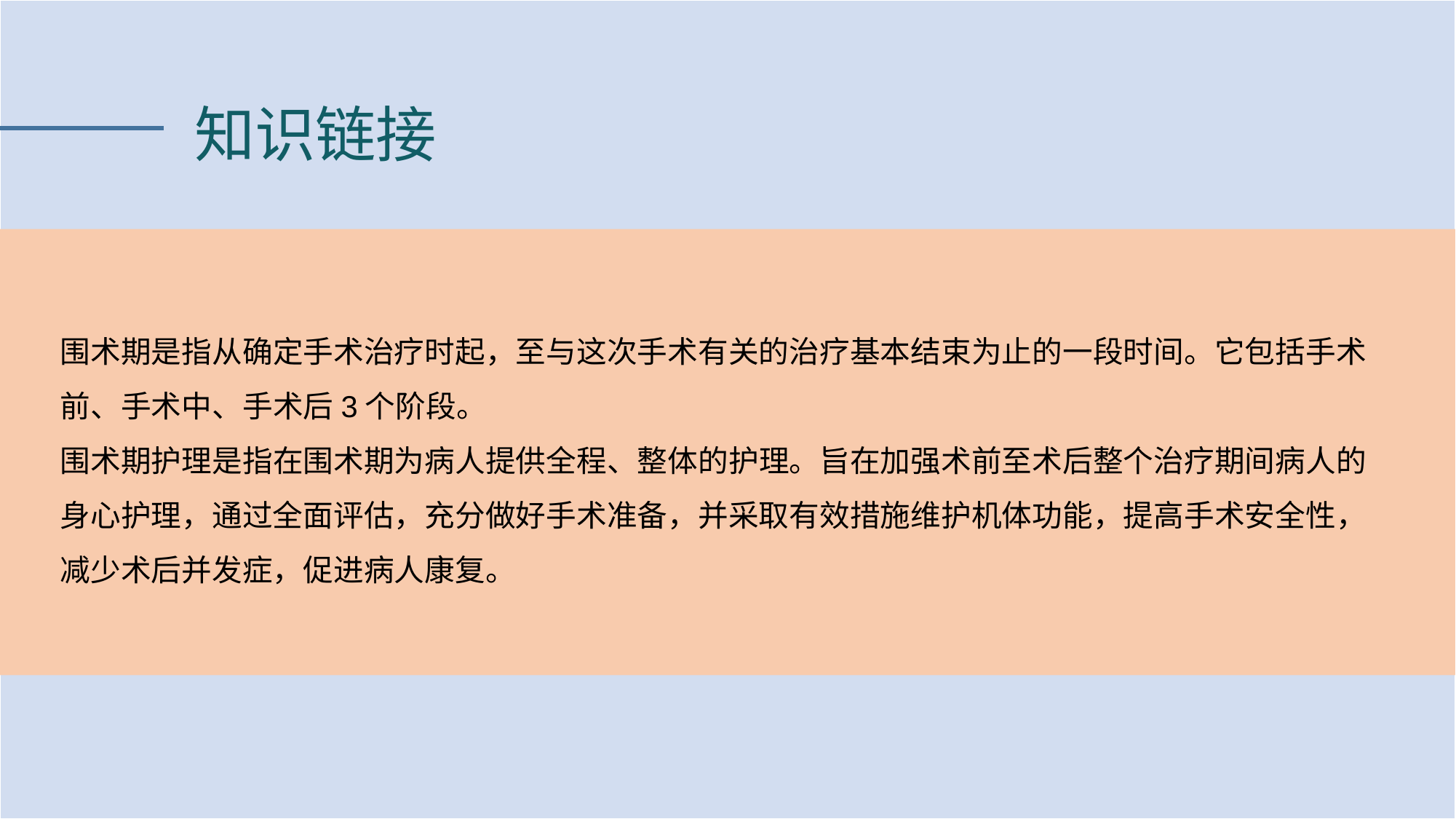

知识链接

围术期是指从确定手术治疗时起，至与这次手术有关的治疗基本结束为止的一段时间。它包括手术前、手术中、手术后3个阶段。
围术期护理是指在围术期为病人提供全程、整体的护理。旨在加强术前至术后整个治疗期间病人的身心护理，通过全面评估，充分做好手术准备，并采取有效措施维护机体功能，提高手术安全性，减少术后并发症，促进病人康复。